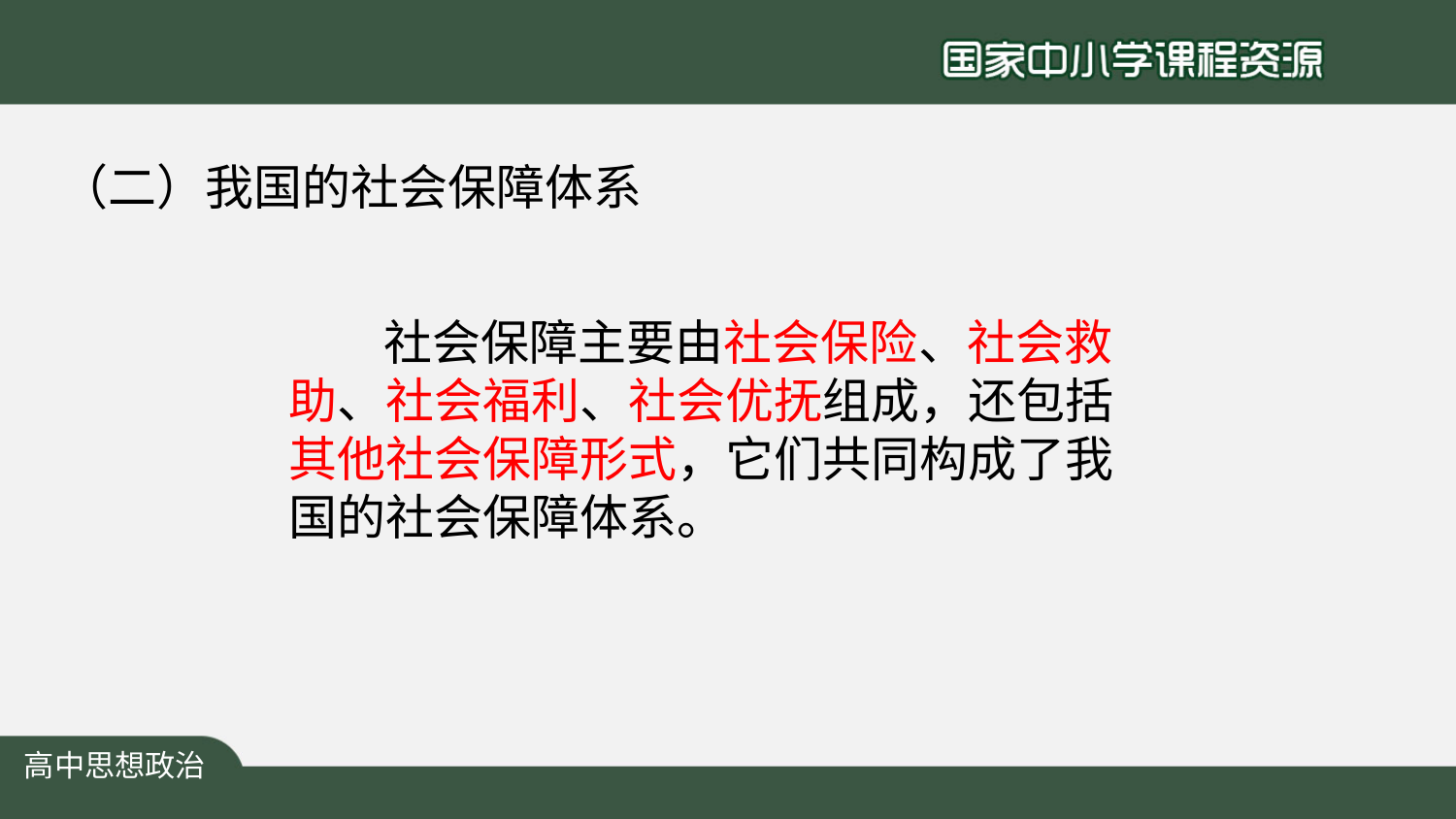

（二）我国的社会保障体系

 社会保障主要由社会保险、社会救助、社会福利、社会优抚组成，还包括其他社会保障形式，它们共同构成了我国的社会保障体系。